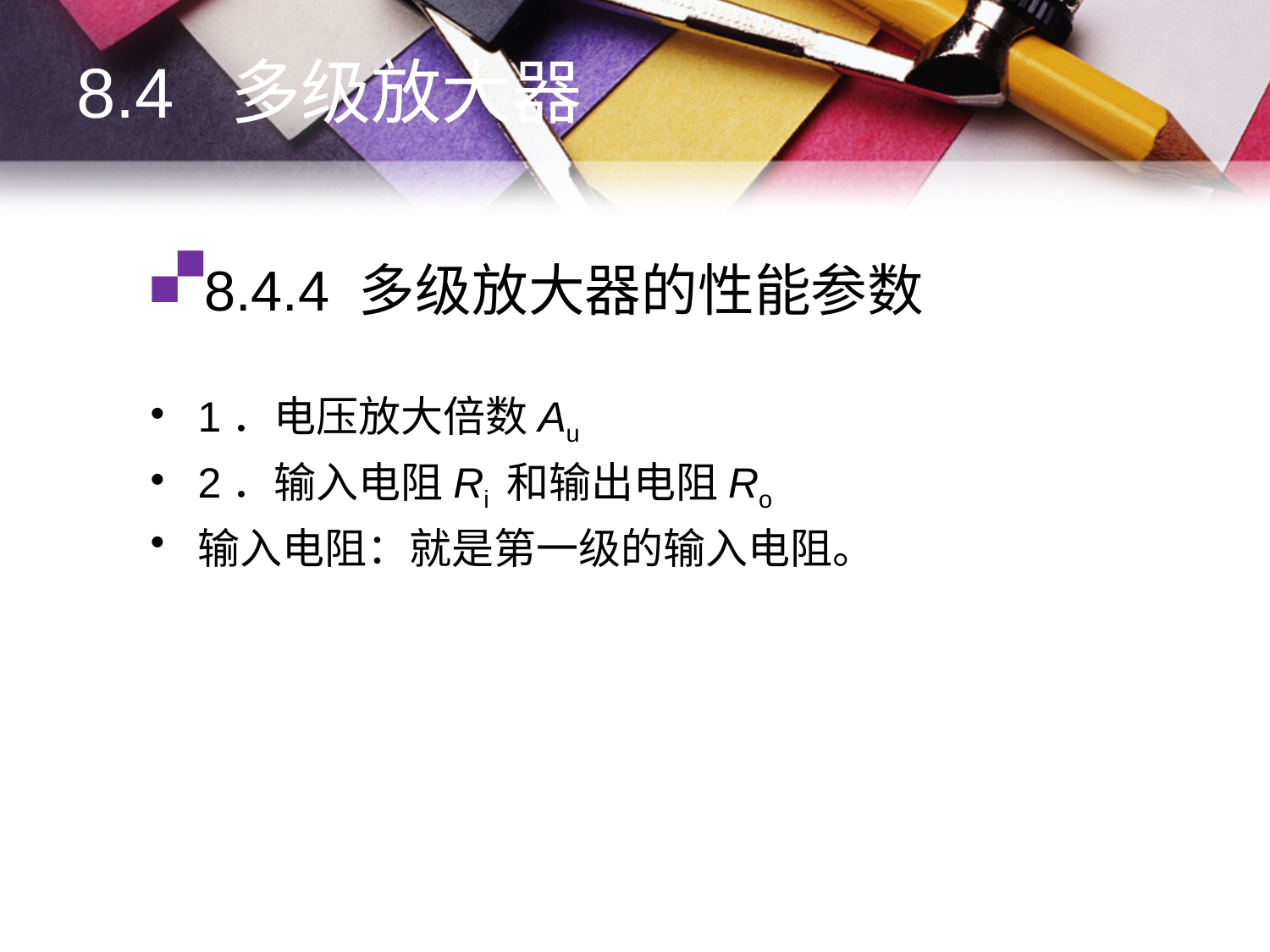

8.4  多级放大器
# 8.4.4 多级放大器的性能参数
1．电压放大倍数Au
2．输入电阻Ri 和输出电阻Ro
输入电阻：就是第一级的输入电阻。